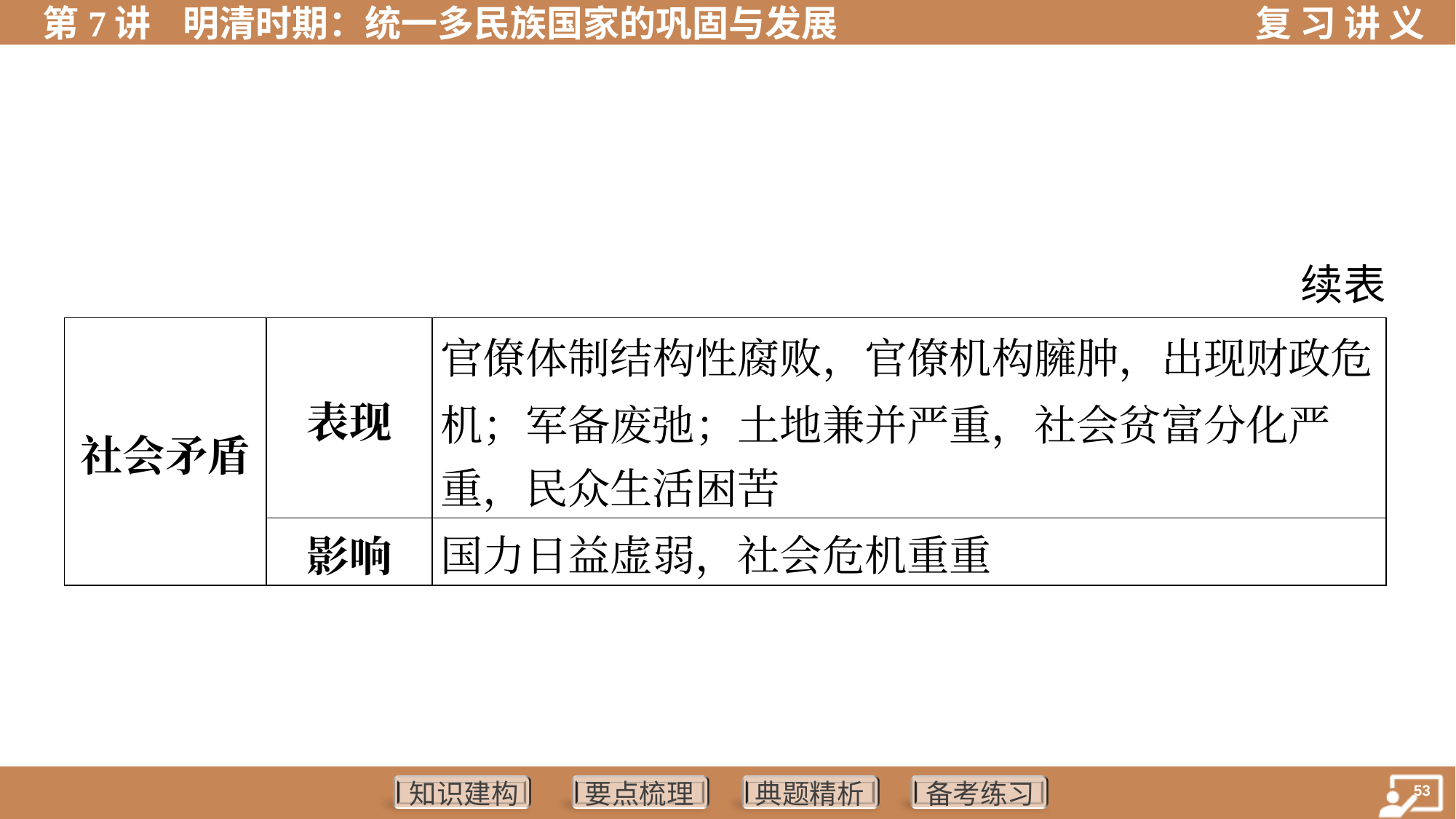

续表
| 社会矛盾 | 表现 | 官僚体制结构性腐败，官僚机构臃肿，出现财政危 机；军备废弛；土地兼并严重，社会贫富分化严 重，民众生活困苦 |
| --- | --- | --- |
|  | 影响 | 国力日益虚弱，社会危机重重 |